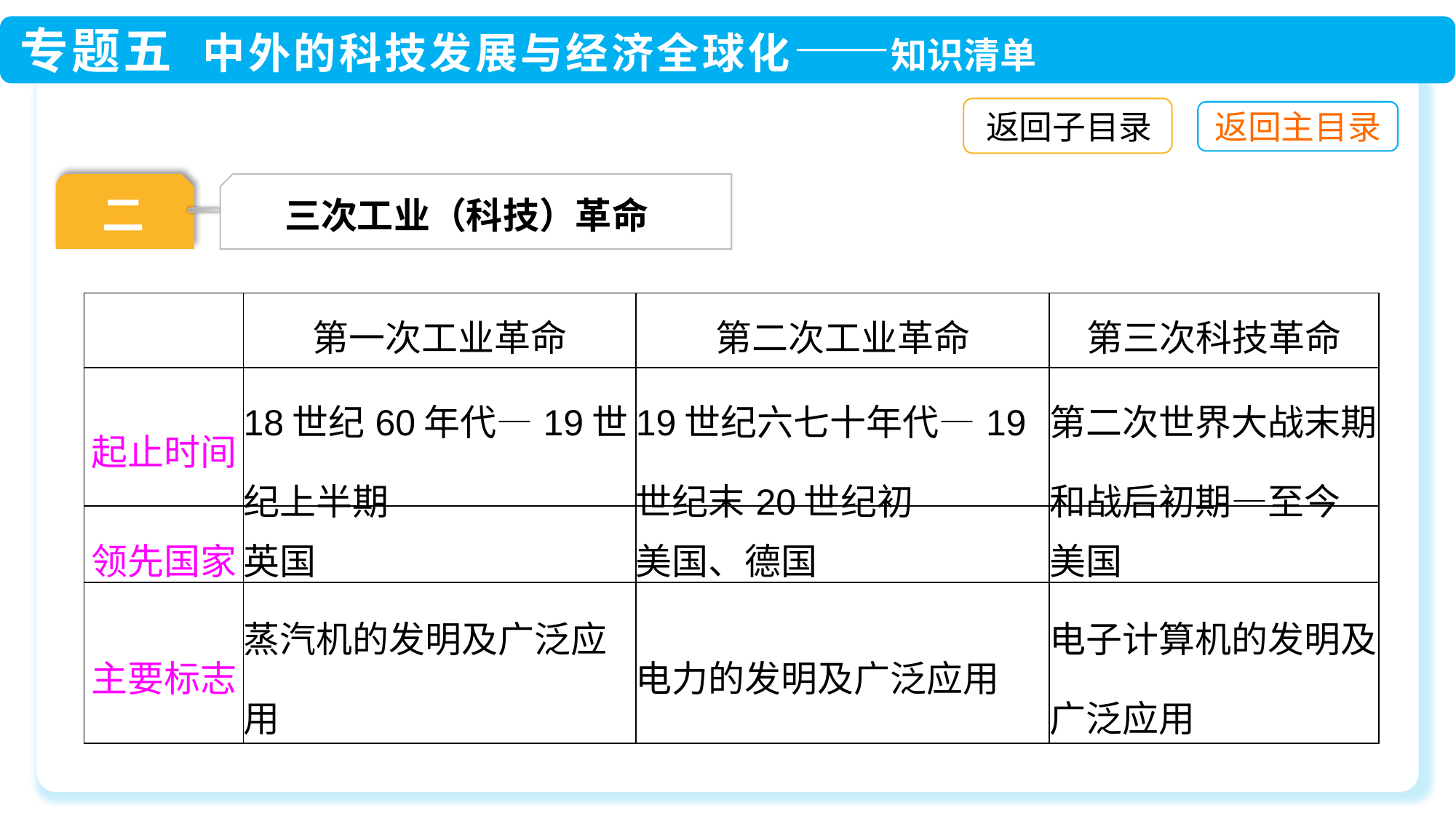

返回子目录
三次工业（科技）革命
二

|  | 第一次工业革命 | 第二次工业革命 | 第三次科技革命 |
| --- | --- | --- | --- |
| 起止时间 | 18世纪60年代—19世纪上半期 | 19世纪六七十年代—19世纪末20世纪初 | 第二次世界大战末期和战后初期—至今 |
| 领先国家 | 英国 | 美国、德国 | 美国 |
| 主要标志 | 蒸汽机的发明及广泛应用 | 电力的发明及广泛应用 | 电子计算机的发明及广泛应用 |